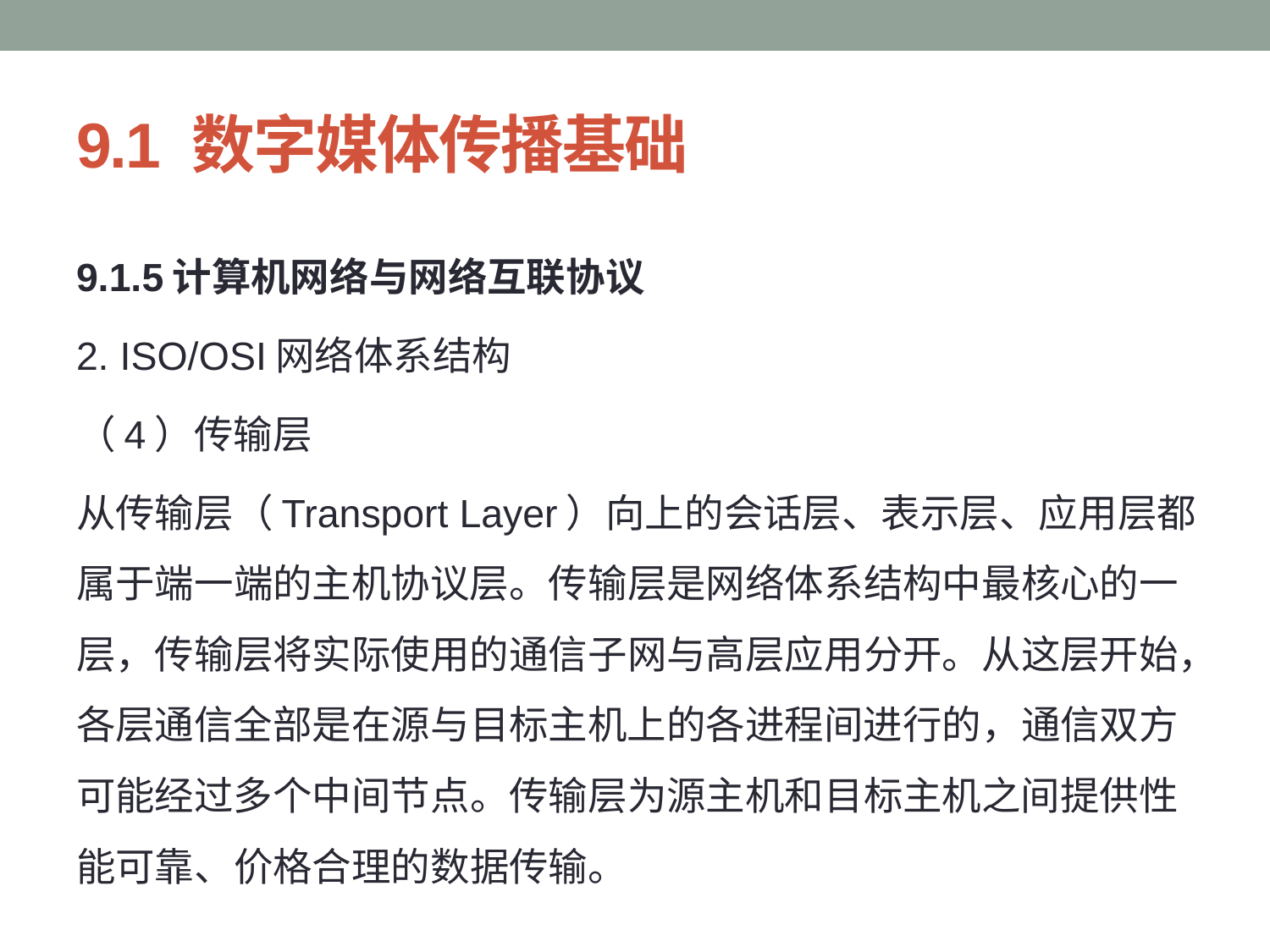

# 9.1 数字媒体传播基础
9.1.5计算机网络与网络互联协议
2. ISO/OSI网络体系结构
（4）传输层
从传输层（Transport Layer）向上的会话层、表示层、应用层都属于端一端的主机协议层。传输层是网络体系结构中最核心的一层，传输层将实际使用的通信子网与高层应用分开。从这层开始，各层通信全部是在源与目标主机上的各进程间进行的，通信双方可能经过多个中间节点。传输层为源主机和目标主机之间提供性能可靠、价格合理的数据传输。